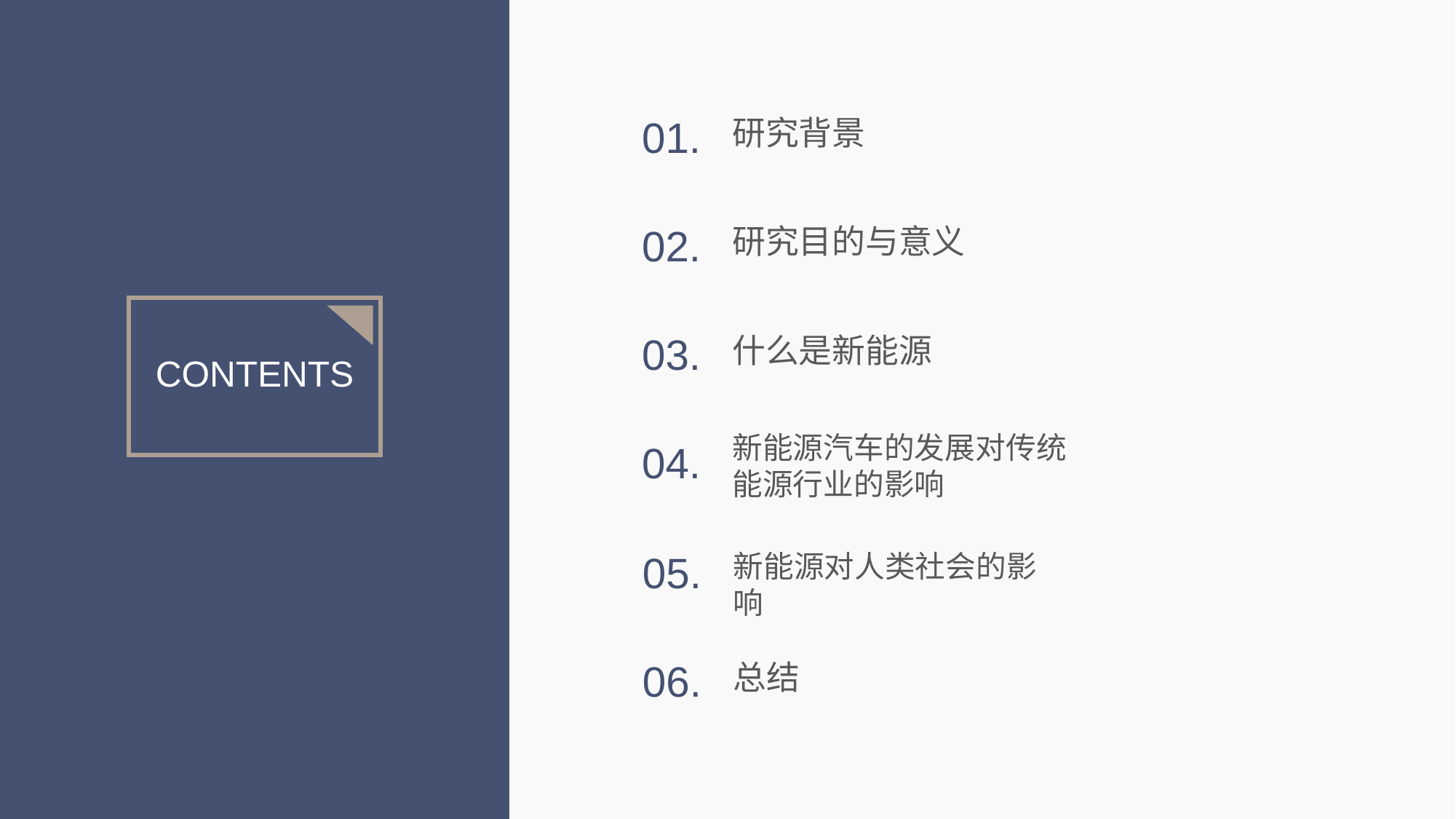

01.
研究背景
02.
研究目的与意义

03.
什么是新能源
CONTENTS
新能源汽车的发展对传统能源行业的影响
04.
05.
新能源对人类社会的影响
06.
总结